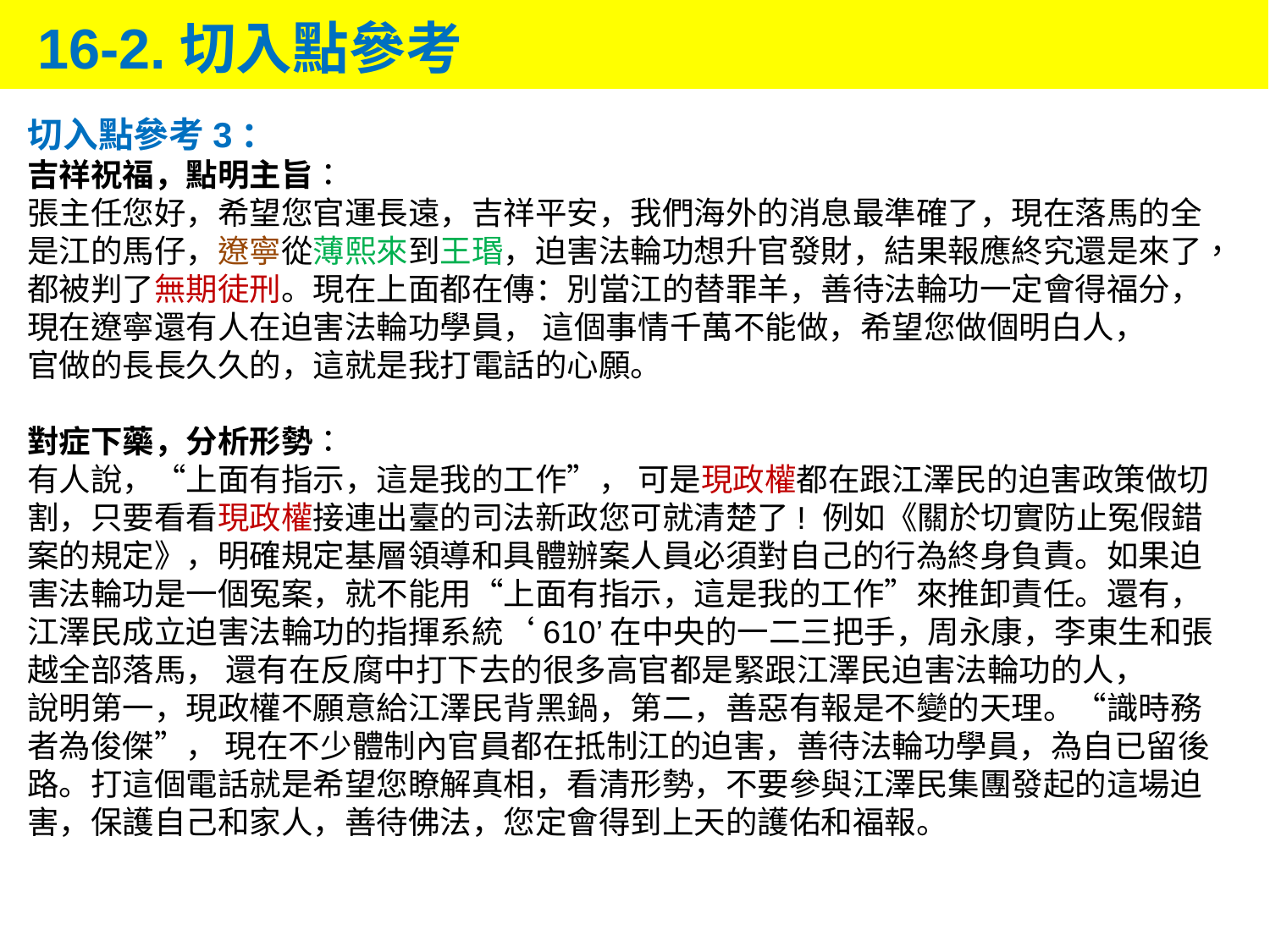

16-2.切入點參考
切入點參考3：
吉祥祝福，點明主旨：
張主任您好，希望您官運長遠，吉祥平安，我們海外的消息最準確了，現在落馬的全是江的馬仔，遼寧從薄熙來到王瑉，迫害法輪功想升官發財，結果報應終究還是來了，都被判了無期徒刑。現在上面都在傳：別當江的替罪羊，善待法輪功一定會得福分，現在遼寧還有人在迫害法輪功學員， 這個事情千萬不能做，希望您做個明白人，
官做的長長久久的，這就是我打電話的心願。

對症下藥，分析形勢：
有人說，“上面有指示，這是我的工作”， 可是現政權都在跟江澤民的迫害政策做切割，只要看看現政權接連出臺的司法新政您可就清楚了! 例如《關於切實防止冤假錯案的規定》，明確規定基層領導和具體辦案人員必須對自己的行為終身負責。如果迫害法輪功是一個冤案，就不能用“上面有指示，這是我的工作”來推卸責任。還有， 江澤民成立迫害法輪功的指揮系統‘610’在中央的一二三把手，周永康，李東生和張越全部落馬， 還有在反腐中打下去的很多高官都是緊跟江澤民迫害法輪功的人，
說明第一，現政權不願意給江澤民背黑鍋，第二，善惡有報是不變的天理。“識時務者為俊傑”， 現在不少體制內官員都在抵制江的迫害，善待法輪功學員，為自已留後路。打這個電話就是希望您瞭解真相，看清形勢，不要參與江澤民集團發起的這場迫害，保護自己和家人，善待佛法，您定會得到上天的護佑和福報。